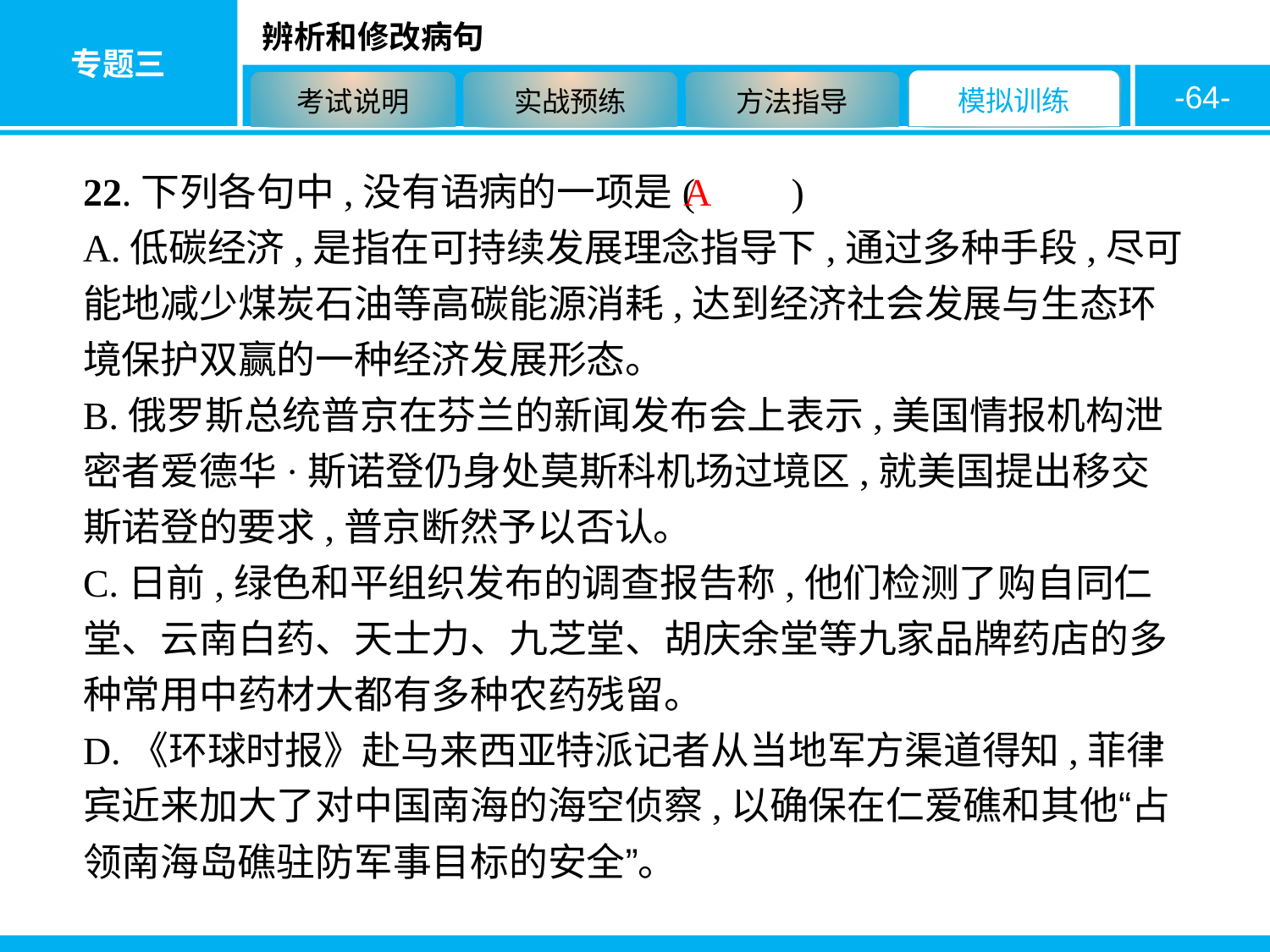

-64-
22.下列各句中,没有语病的一项是(　　)
A.低碳经济,是指在可持续发展理念指导下,通过多种手段,尽可能地减少煤炭石油等高碳能源消耗,达到经济社会发展与生态环境保护双赢的一种经济发展形态。
B.俄罗斯总统普京在芬兰的新闻发布会上表示,美国情报机构泄密者爱德华·斯诺登仍身处莫斯科机场过境区,就美国提出移交斯诺登的要求,普京断然予以否认。
C.日前,绿色和平组织发布的调查报告称,他们检测了购自同仁堂、云南白药、天士力、九芝堂、胡庆余堂等九家品牌药店的多种常用中药材大都有多种农药残留。
D.《环球时报》赴马来西亚特派记者从当地军方渠道得知,菲律宾近来加大了对中国南海的海空侦察,以确保在仁爱礁和其他“占领南海岛礁驻防军事目标的安全”。
A